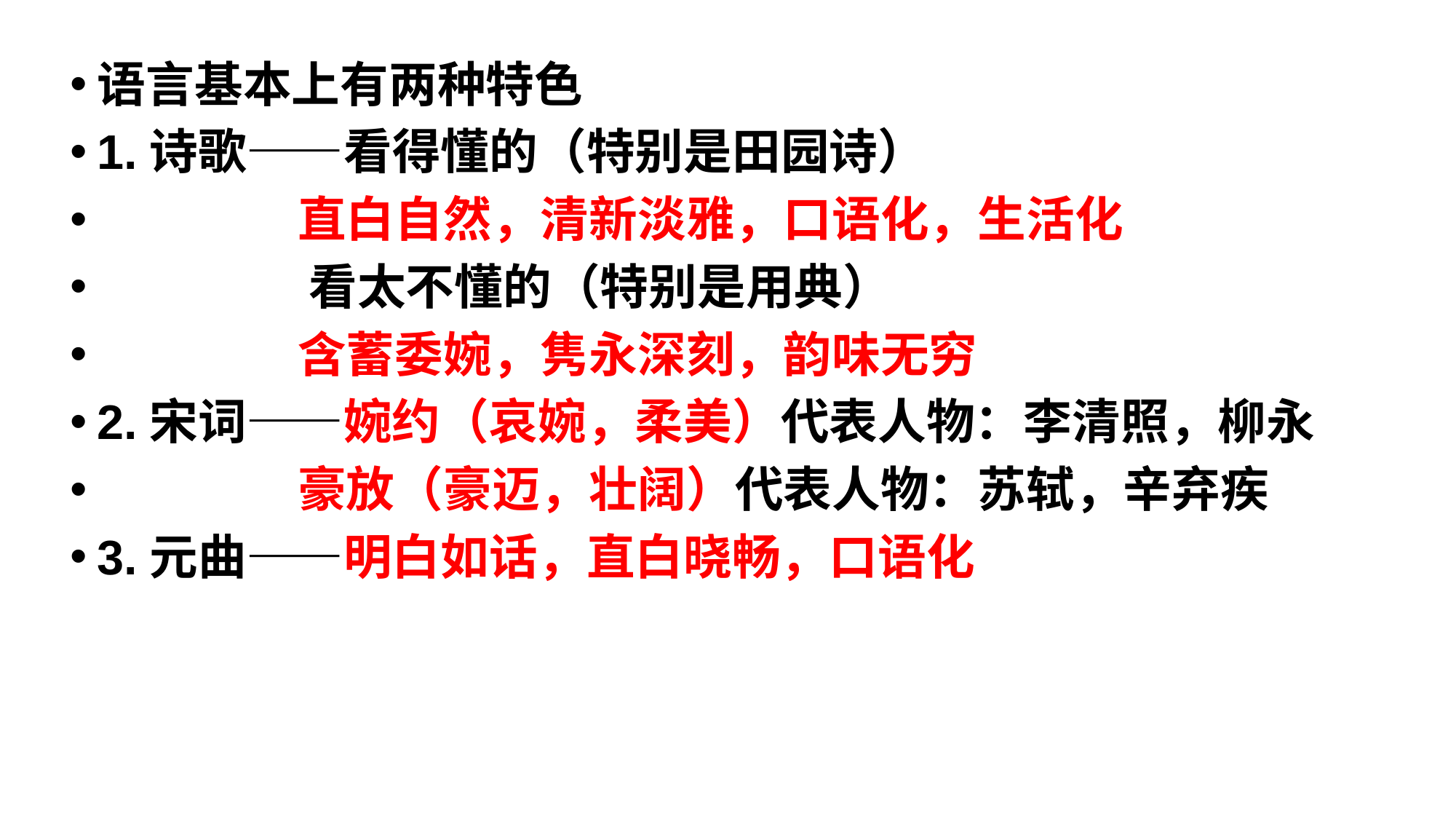

语言基本上有两种特色
1.诗歌——看得懂的（特别是田园诗）
                 直白自然，清新淡雅，口语化，生活化
                  看太不懂的（特别是用典）
                 含蓄委婉，隽永深刻，韵味无穷
2.宋词——婉约（哀婉，柔美）代表人物：李清照，柳永
                 豪放（豪迈，壮阔）代表人物：苏轼，辛弃疾
3.元曲——明白如话，直白晓畅，口语化